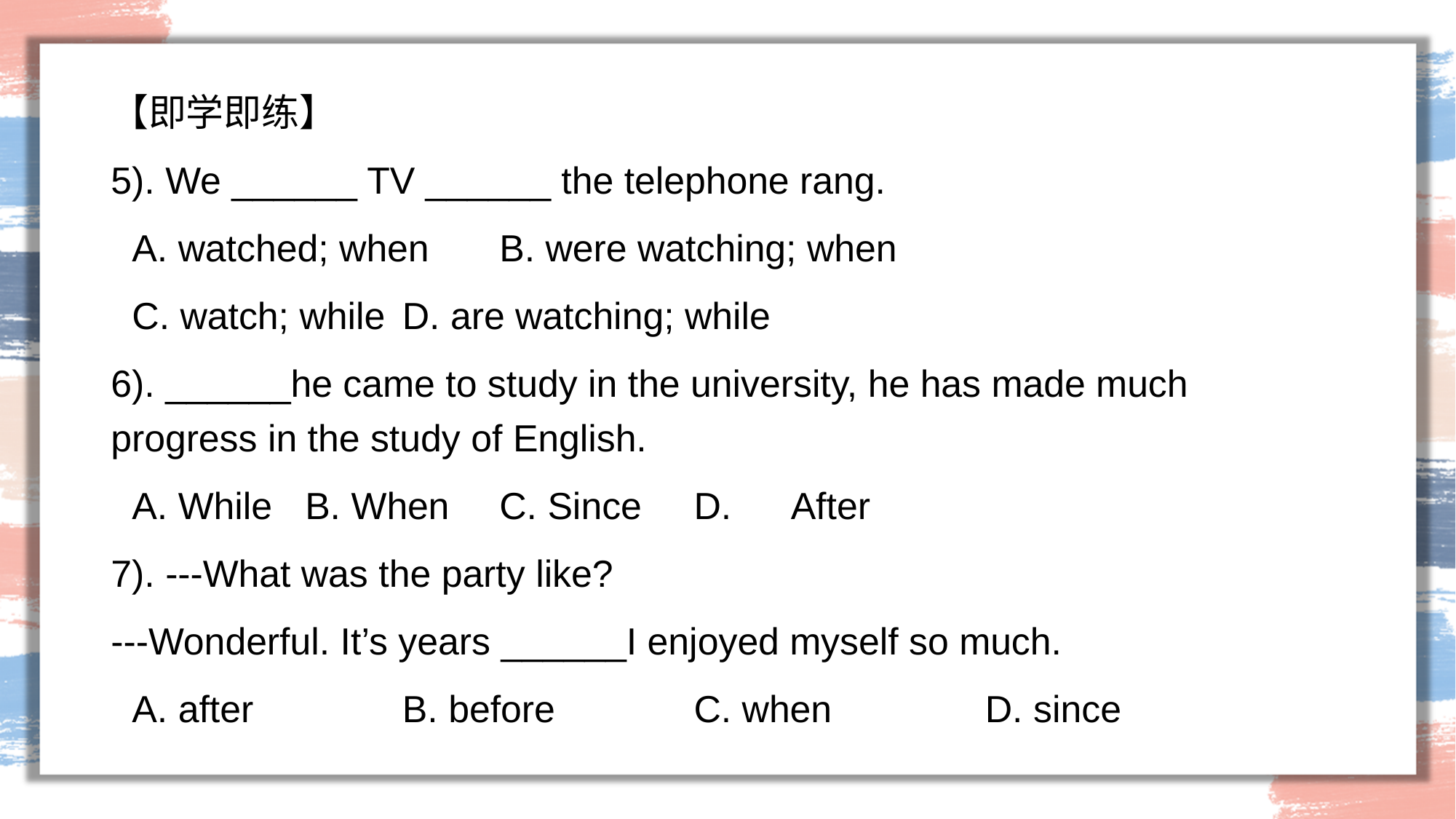

#
【即学即练】
5). We ______ TV ______ the telephone rang.
  A. watched; when			B. were watching; when
  C. watch; while			D. are watching; while
6). ______he came to study in the university, he has made much progress in the study of English.
  A. While	B. When	C. Since	D.	After
7). ---What was the party like?
---Wonderful. It’s years ______I enjoyed myself so much.
  A. after           	B. before           	C. when        	D. since